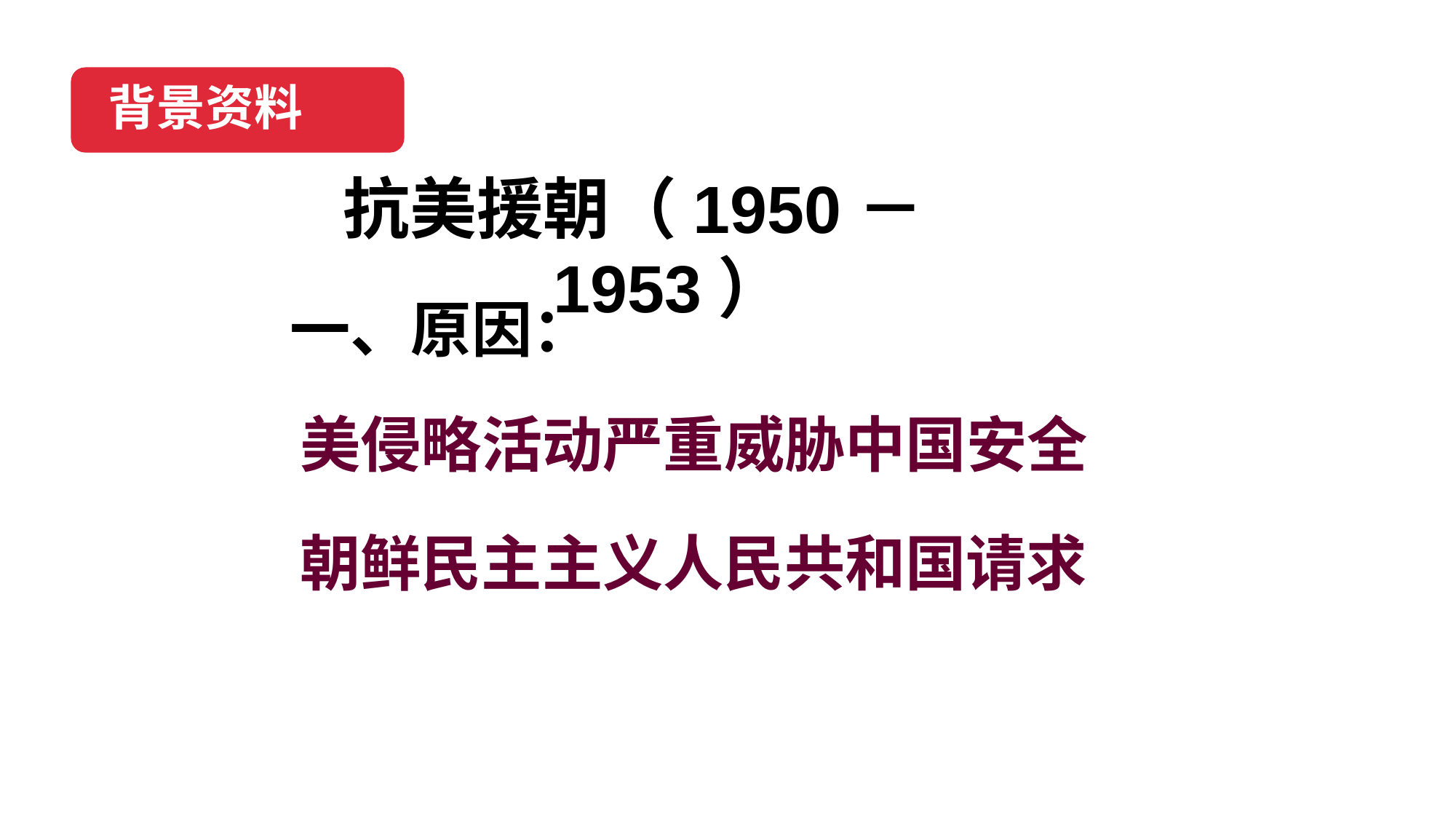

背景资料
抗美援朝（1950－1953）
一、原因：
美侵略活动严重威胁中国安全
朝鲜民主主义人民共和国请求